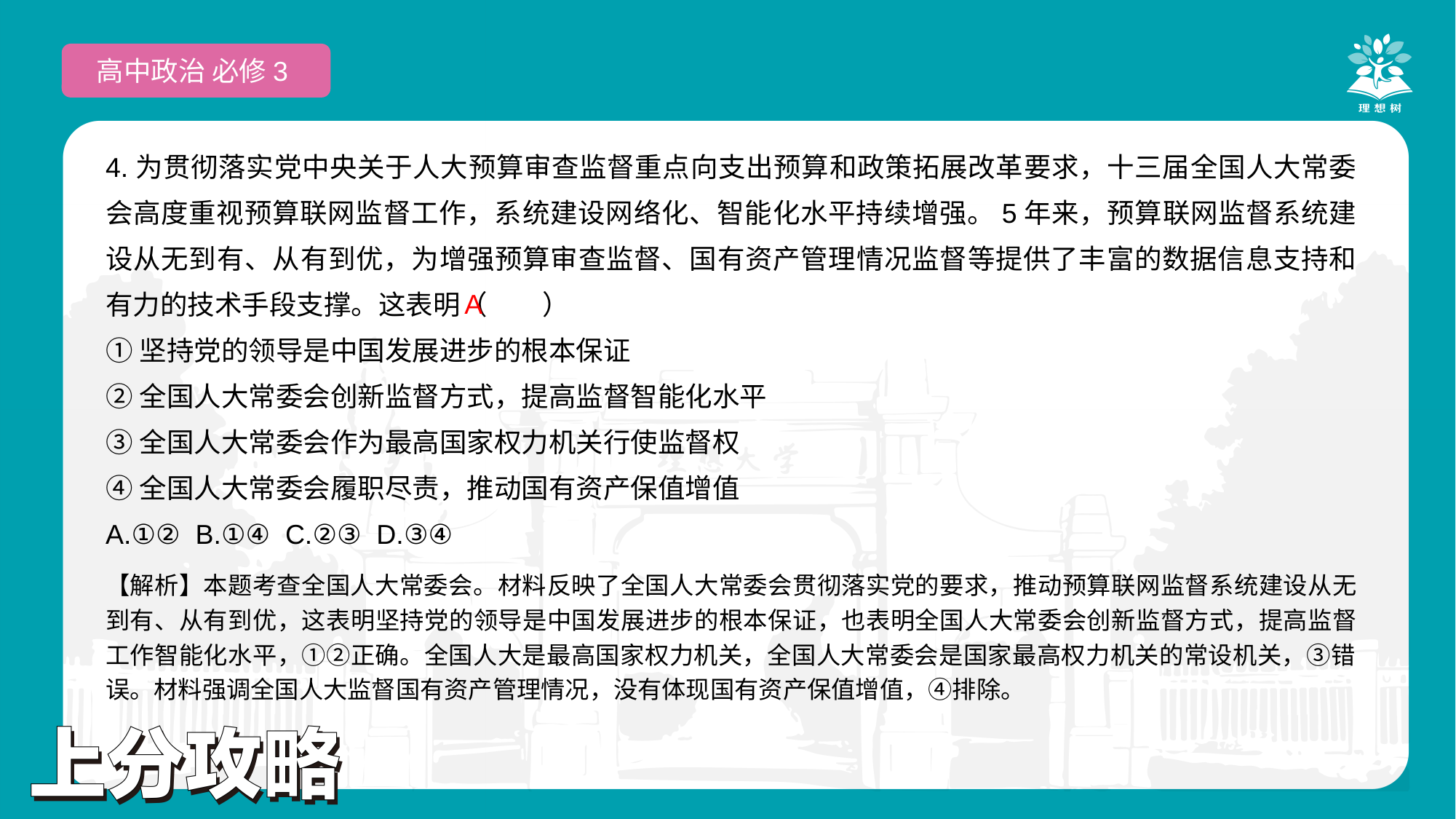

高中政治 必修3
4.为贯彻落实党中央关于人大预算审查监督重点向支出预算和政策拓展改革要求，十三届全国人大常委会高度重视预算联网监督工作，系统建设网络化、智能化水平持续增强。5年来，预算联网监督系统建设从无到有、从有到优，为增强预算审查监督、国有资产管理情况监督等提供了丰富的数据信息支持和有力的技术手段支撑。这表明（　　）
①坚持党的领导是中国发展进步的根本保证
②全国人大常委会创新监督方式，提高监督智能化水平
③全国人大常委会作为最高国家权力机关行使监督权
④全国人大常委会履职尽责，推动国有资产保值增值
A.①②  B.①④  C.②③  D.③④
 A
【解析】本题考查全国人大常委会。材料反映了全国人大常委会贯彻落实党的要求，推动预算联网监督系统建设从无到有、从有到优，这表明坚持党的领导是中国发展进步的根本保证，也表明全国人大常委会创新监督方式，提高监督工作智能化水平，①②正确。全国人大是最高国家权力机关，全国人大常委会是国家最高权力机关的常设机关，③错误。材料强调全国人大监督国有资产管理情况，没有体现国有资产保值增值，④排除。